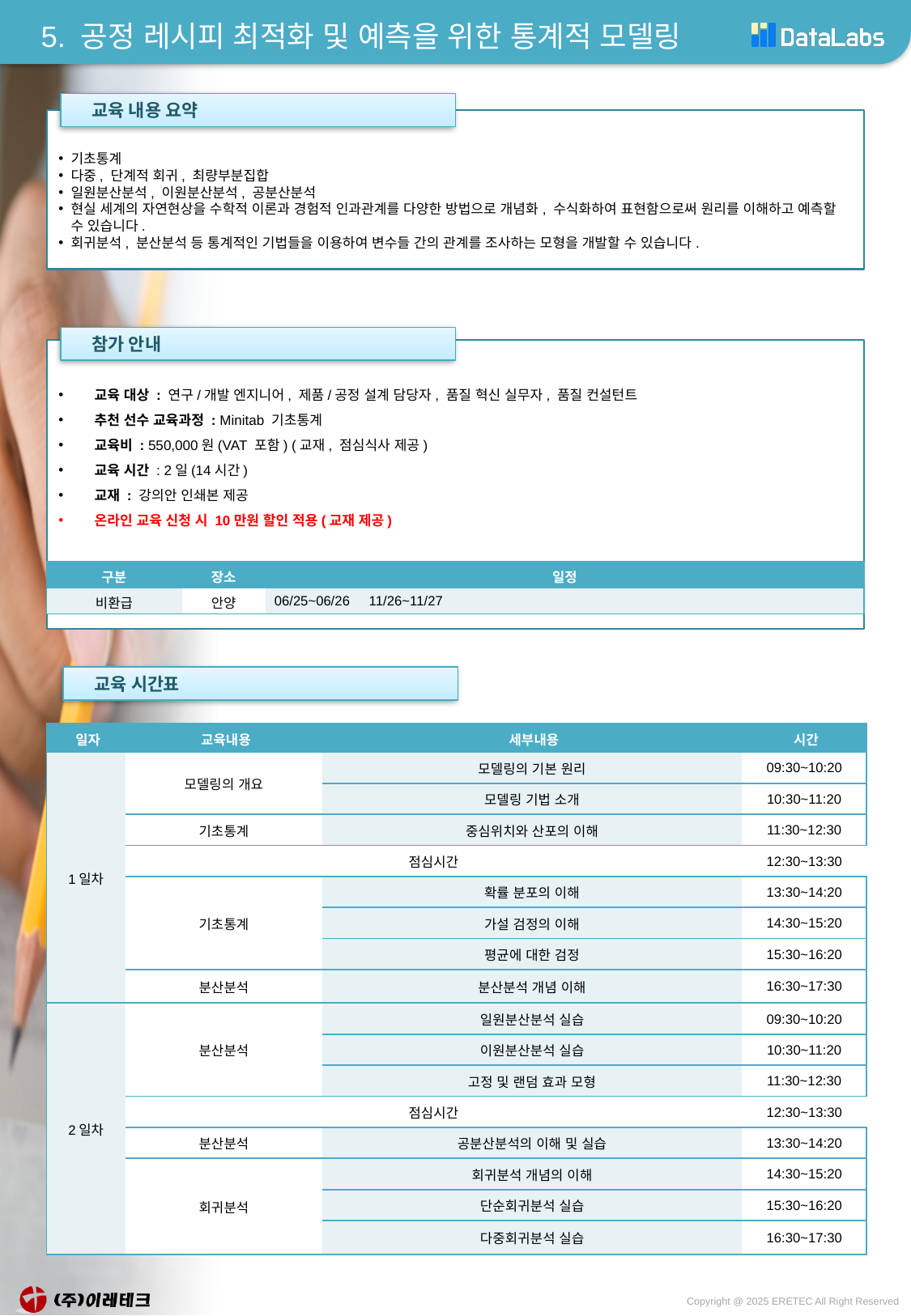

5. 공정 레시피 최적화 및 예측을 위한 통계적 모델링
   교육 내용 요약

기초통계
다중, 단계적 회귀, 최량부분집합
일원분산분석, 이원분산분석, 공분산분석
현실 세계의 자연현상을 수학적 이론과 경험적 인과관계를 다양한 방법으로 개념화, 수식화하여 표현함으로써 원리를 이해하고 예측할 수 있습니다.
회귀분석, 분산분석 등 통계적인 기법들을 이용하여 변수들 간의 관계를 조사하는 모형을 개발할 수 있습니다.
   참가 안내

 교육 대상 : 연구/개발 엔지니어, 제품/공정 설계 담당자, 품질 혁신 실무자, 품질 컨설턴트
 추천 선수 교육과정 : Minitab 기초통계
 교육비 : 550,000원(VAT 포함) (교재, 점심식사 제공)
 교육 시간 : 2일(14시간)
 교재 : 강의안 인쇄본 제공
 온라인 교육 신청 시 10만원 할인 적용(교재 제공)

| 구분 | 장소 | 일정 |
| --- | --- | --- |
| 비환급 | 안양 | 06/25~06/26 11/26~11/27 |
   교육 시간표
| 일자 | 교육내용 | 세부내용 | 시간 |
| --- | --- | --- | --- |
| 1일차 | 모델링의 개요 | 모델링의 기본 원리 | 09:30~10:20 |
|  |  | 모델링 기법 소개 | 10:30~11:20 |
|  | 기초통계 | 중심위치와 산포의 이해 | 11:30~12:30 |
|  | 점심시간 |  | 12:30~13:30 |
|  | 기초통계 | 확률 분포의 이해 | 13:30~14:20 |
|  |  | 가설 검정의 이해 | 14:30~15:20 |
|  |  | 평균에 대한 검정 | 15:30~16:20 |
|  | 분산분석 | 분산분석 개념 이해 | 16:30~17:30 |
| 2일차 | 분산분석 | 일원분산분석 실습 | 09:30~10:20 |
|  |  | 이원분산분석 실습 | 10:30~11:20 |
|  |  | 고정 및 랜덤 효과 모형 | 11:30~12:30 |
|  | 점심시간 |  | 12:30~13:30 |
|  | 분산분석 | 공분산분석의 이해 및 실습 | 13:30~14:20 |
|  | 회귀분석 | 회귀분석 개념의 이해 | 14:30~15:20 |
|  |  | 단순회귀분석 실습 | 15:30~16:20 |
|  |  | 다중회귀분석 실습 | 16:30~17:30 |